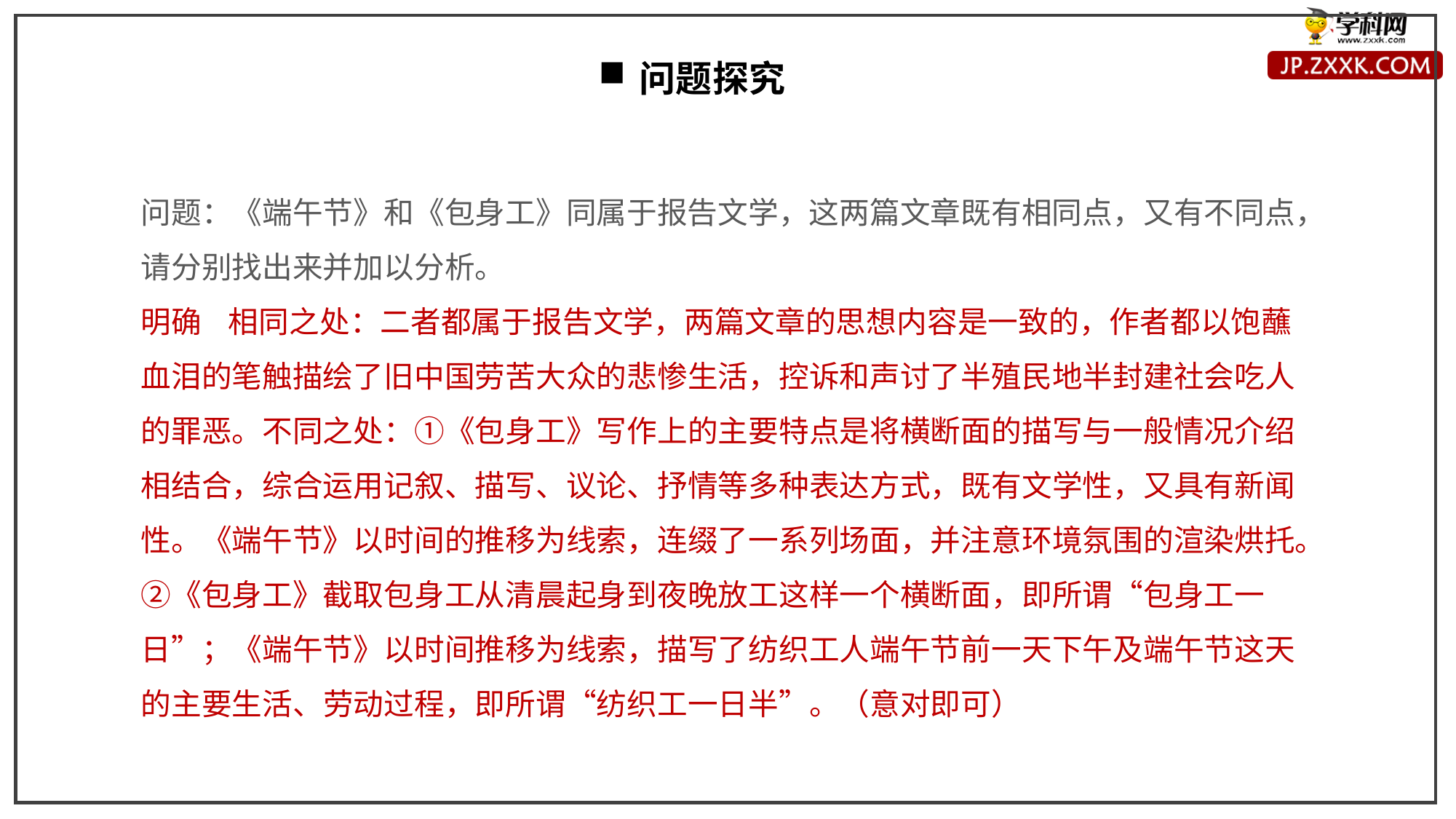

问题探究
问题：《端午节》和《包身工》同属于报告文学，这两篇文章既有相同点，又有不同点，请分别找出来并加以分析。
明确    相同之处：二者都属于报告文学，两篇文章的思想内容是一致的，作者都以饱蘸血泪的笔触描绘了旧中国劳苦大众的悲惨生活，控诉和声讨了半殖民地半封建社会吃人的罪恶。不同之处：①《包身工》写作上的主要特点是将横断面的描写与一般情况介绍相结合，综合运用记叙、描写、议论、抒情等多种表达方式，既有文学性，又具有新闻性。《端午节》以时间的推移为线索，连缀了一系列场面，并注意环境氛围的渲染烘托。②《包身工》截取包身工从清晨起身到夜晚放工这样一个横断面，即所谓“包身工一日”；《端午节》以时间推移为线索，描写了纺织工人端午节前一天下午及端午节这天的主要生活、劳动过程，即所谓“纺织工一日半”。（意对即可）